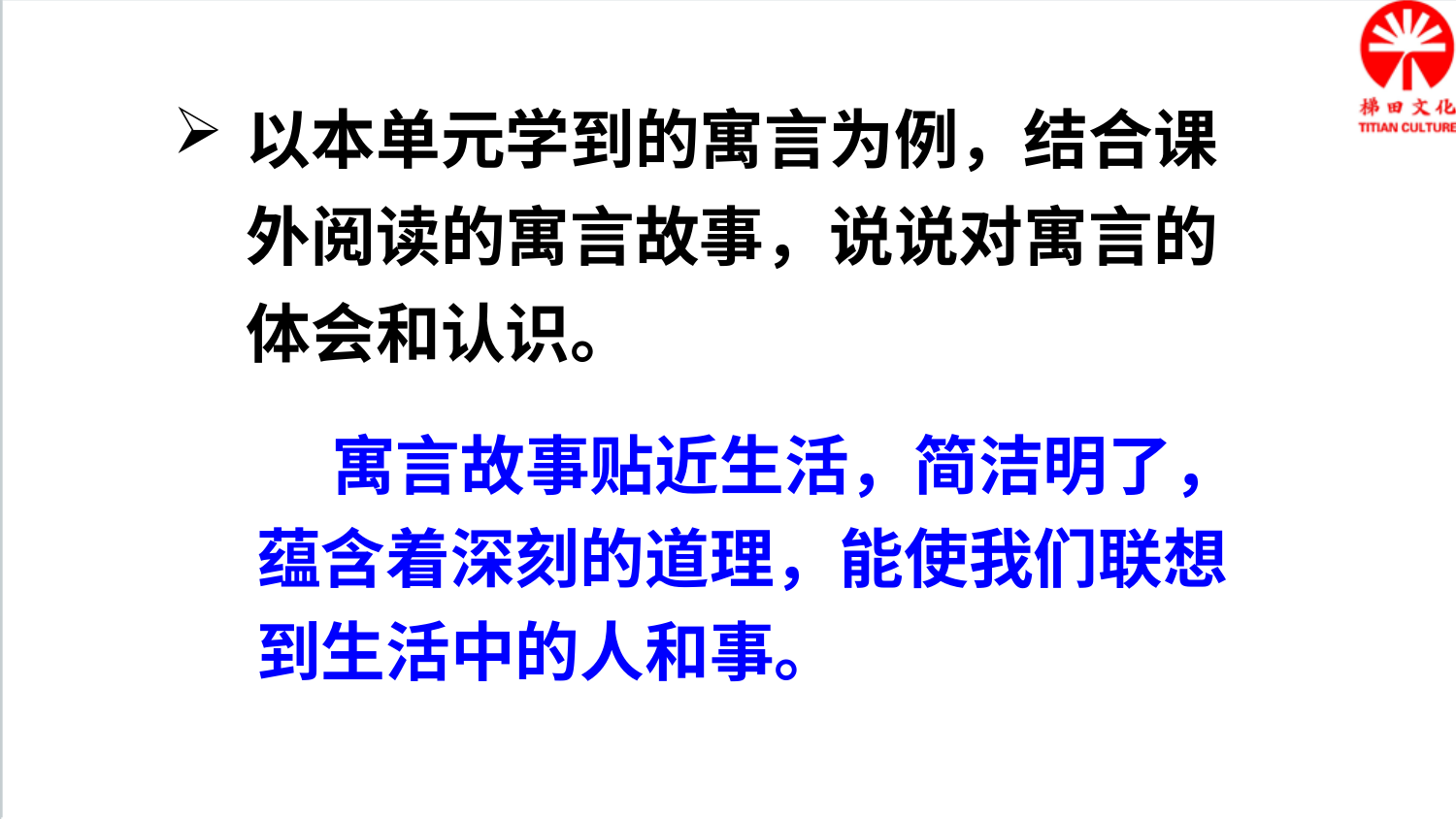

以本单元学到的寓言为例，结合课外阅读的寓言故事，说说对寓言的体会和认识。
    寓言故事贴近生活，简洁明了，蕴含着深刻的道理，能使我们联想到生活中的人和事。